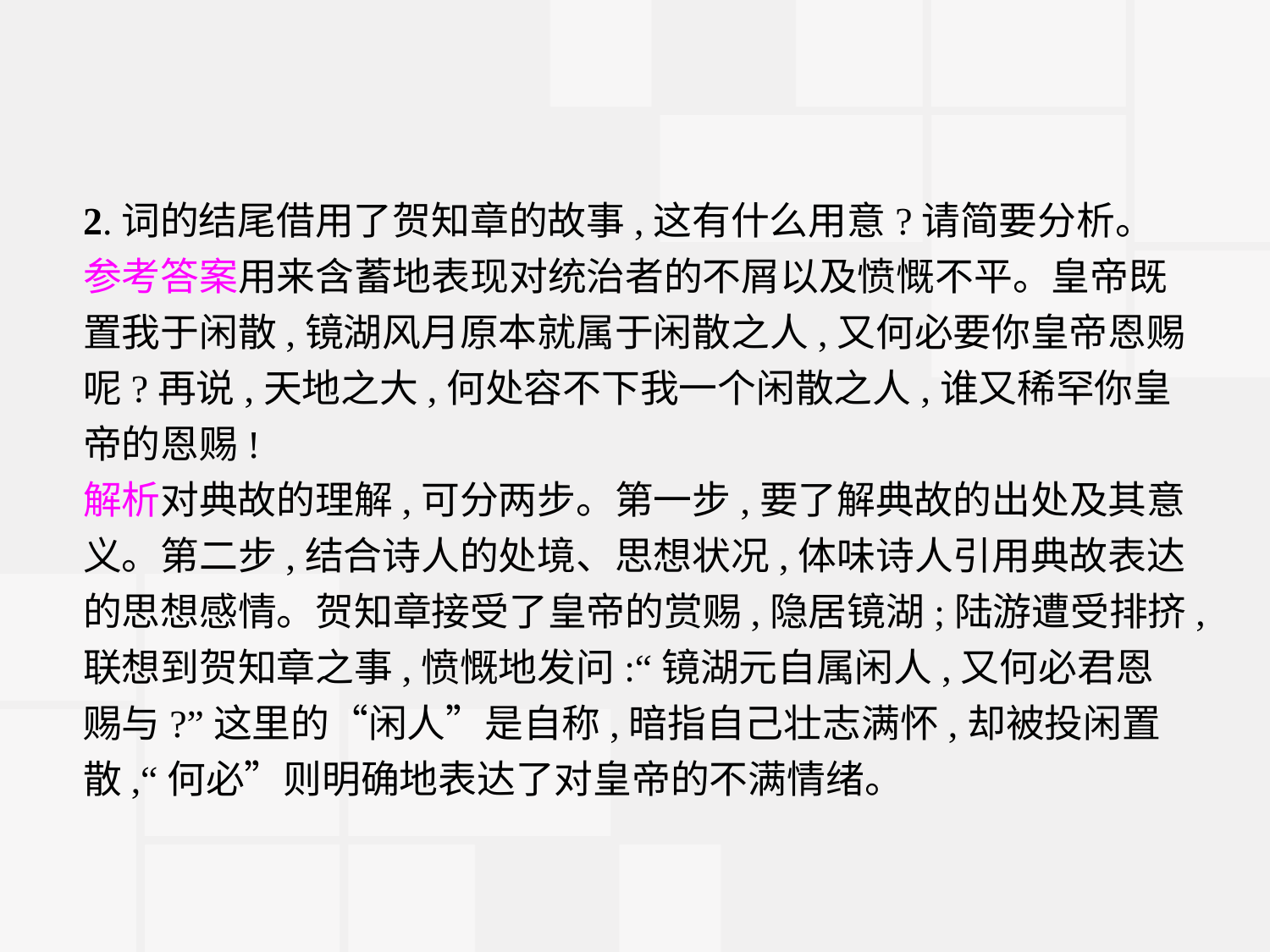

2.词的结尾借用了贺知章的故事,这有什么用意?请简要分析。
参考答案用来含蓄地表现对统治者的不屑以及愤慨不平。皇帝既置我于闲散,镜湖风月原本就属于闲散之人,又何必要你皇帝恩赐呢?再说,天地之大,何处容不下我一个闲散之人,谁又稀罕你皇帝的恩赐!
解析对典故的理解,可分两步。第一步,要了解典故的出处及其意义。第二步,结合诗人的处境、思想状况,体味诗人引用典故表达的思想感情。贺知章接受了皇帝的赏赐,隐居镜湖;陆游遭受排挤,联想到贺知章之事,愤慨地发问:“镜湖元自属闲人,又何必君恩赐与?”这里的“闲人”是自称,暗指自己壮志满怀,却被投闲置散,“何必”则明确地表达了对皇帝的不满情绪。